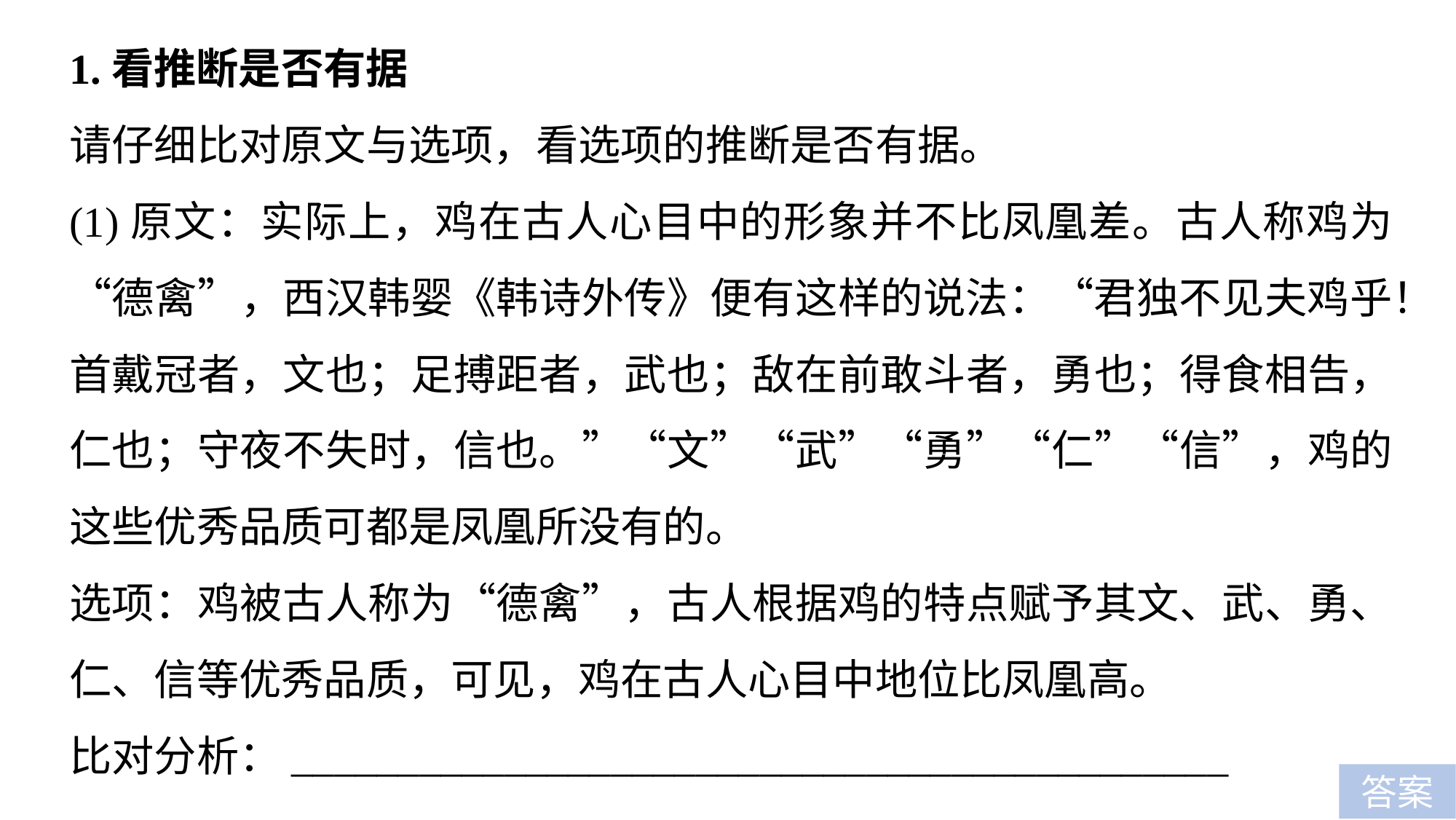

1.看推断是否有据
请仔细比对原文与选项，看选项的推断是否有据。
(1)原文：实际上，鸡在古人心目中的形象并不比凤凰差。古人称鸡为“德禽”，西汉韩婴《韩诗外传》便有这样的说法：“君独不见夫鸡乎！首戴冠者，文也；足搏距者，武也；敌在前敢斗者，勇也；得食相告，仁也；守夜不失时，信也。”“文”“武”“勇”“仁”“信”，鸡的这些优秀品质可都是凤凰所没有的。
选项：鸡被古人称为“德禽”，古人根据鸡的特点赋予其文、武、勇、仁、信等优秀品质，可见，鸡在古人心目中地位比凤凰高。
比对分析：____________________________________________
答案